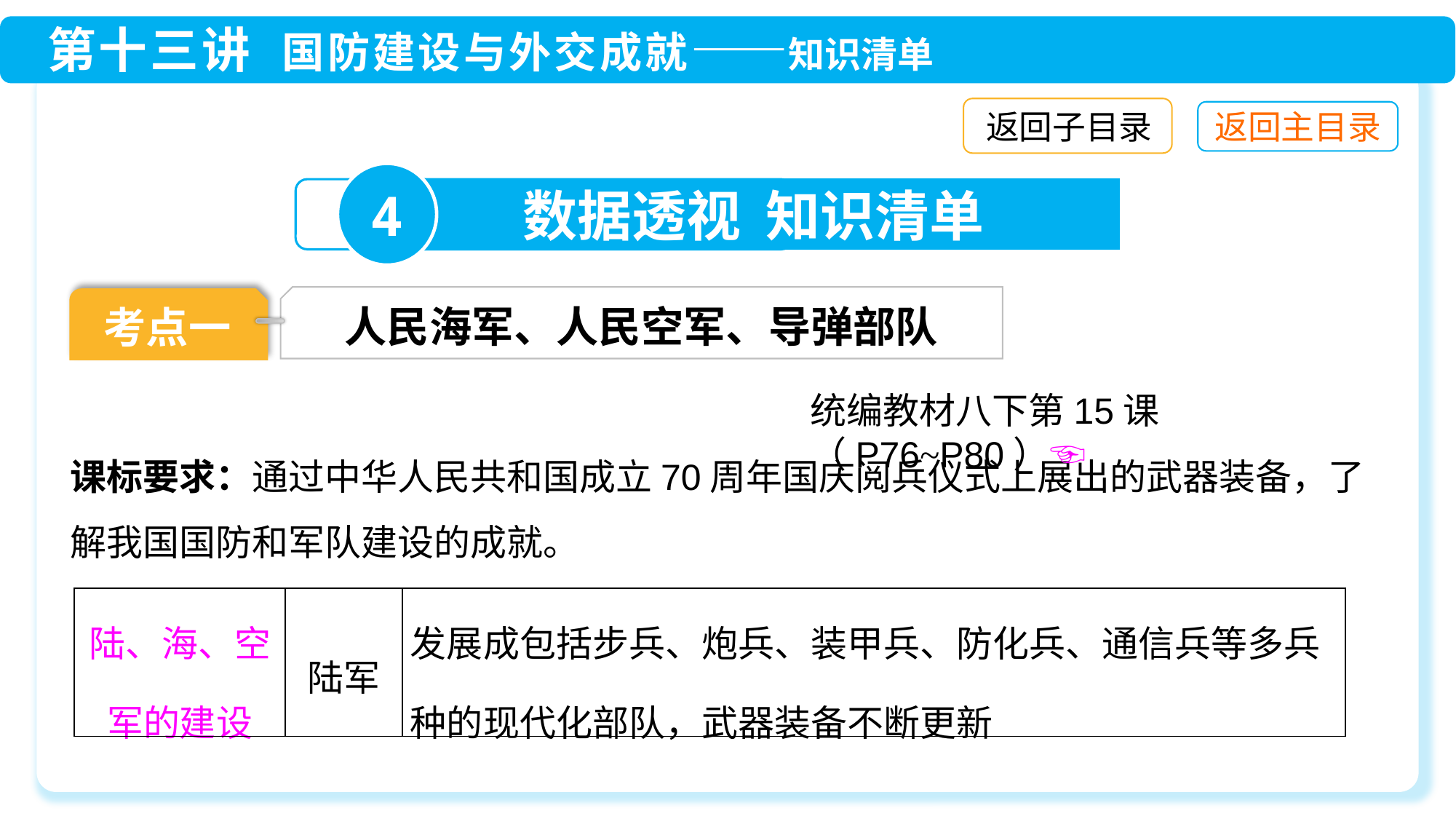

返回子目录
4

数据透视  知识清单
人民海军、人民空军、导弹部队
考点一

统编教材八下第15课（P76~P80）☜
课标要求：通过中华人民共和国成立70周年国庆阅兵仪式上展出的武器装备，了解我国国防和军队建设的成就。
| 陆、海、空军的建设 | 陆军 | 发展成包括步兵、炮兵、装甲兵、防化兵、通信兵等多兵种的现代化部队，武器装备不断更新 |
| --- | --- | --- |